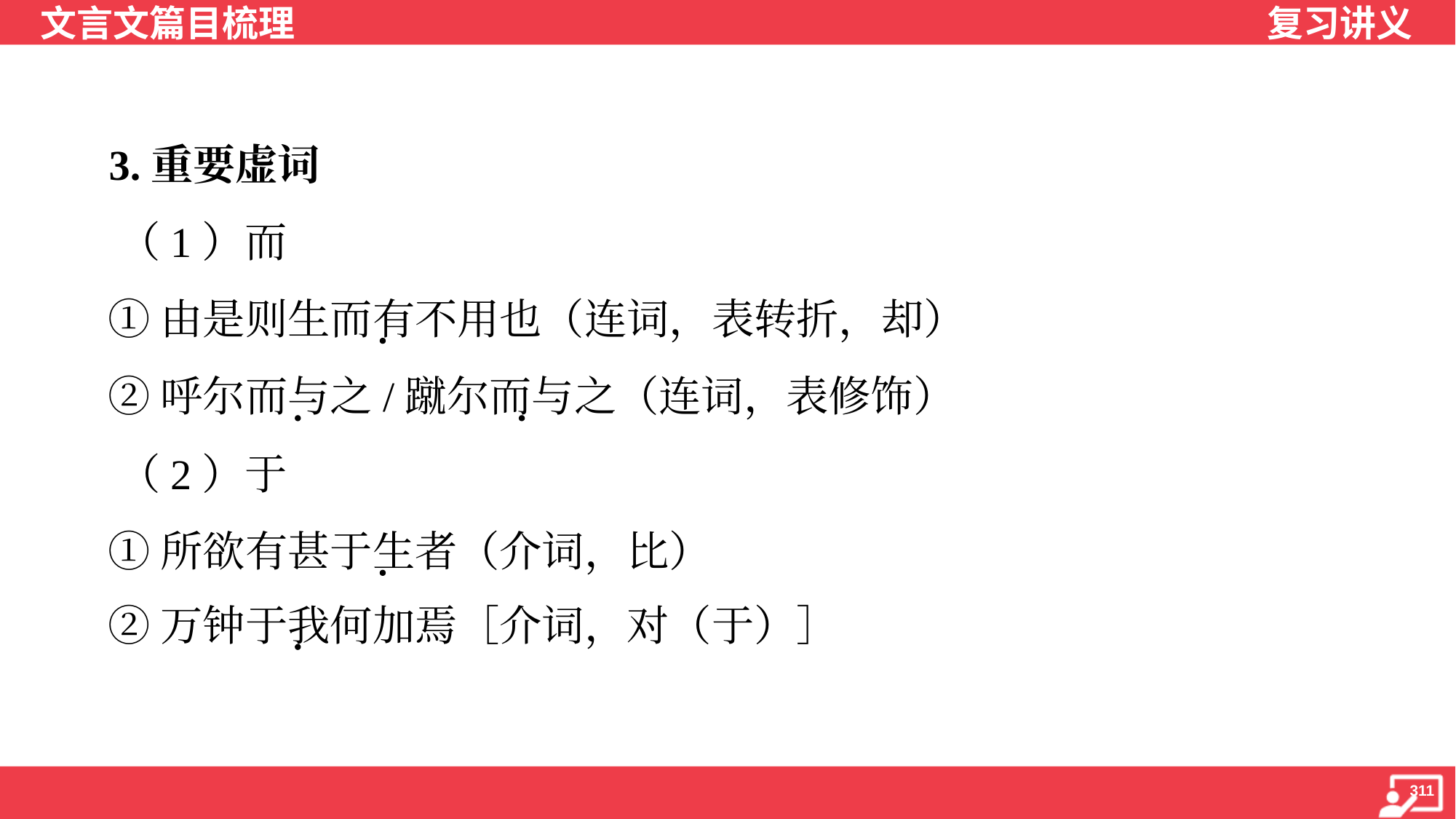

3.重要虚词
    （1）而
    ①由是则生而有不用也（连词，表转折，却）
    ②呼尔而与之/蹴尔而与之（连词，表修饰）
    （2）于
    ①所欲有甚于生者（介词，比）
    ②万钟于我何加焉［介词，对（于）］